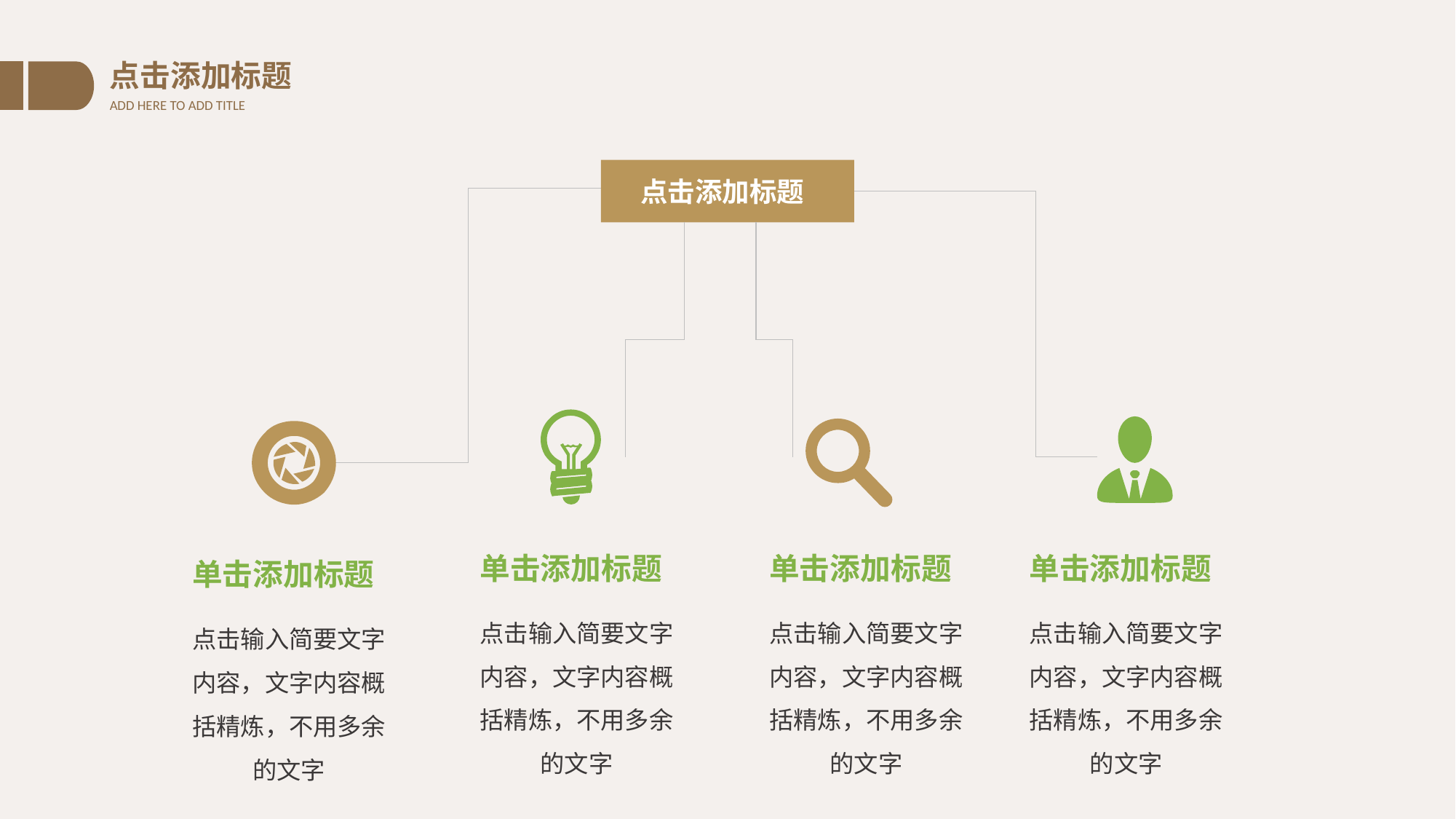

点击添加标题

ADD HERE TO ADD TITLE

点击添加标题

单击添加标题
单击添加标题
单击添加标题
单击添加标题
点击输入简要文字内容，文字内容概括精炼，不用多余的文字
点击输入简要文字内容，文字内容概括精炼，不用多余的文字
点击输入简要文字内容，文字内容概括精炼，不用多余的文字
点击输入简要文字内容，文字内容概括精炼，不用多余的文字